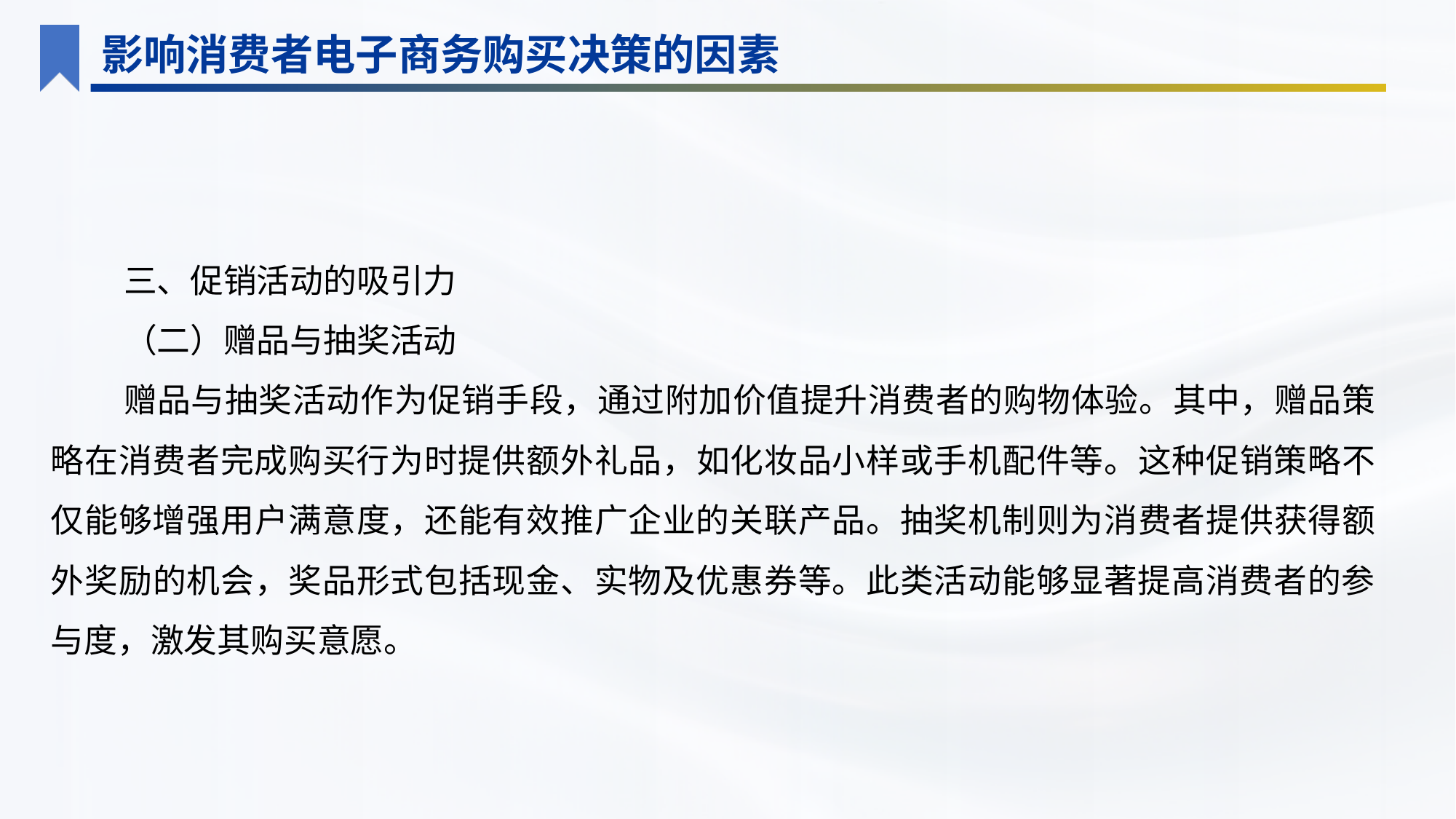

影响消费者电子商务购买决策的因素
三、促销活动的吸引力
（二）赠品与抽奖活动
赠品与抽奖活动作为促销手段，通过附加价值提升消费者的购物体验。其中，赠品策略在消费者完成购买行为时提供额外礼品，如化妆品小样或手机配件等。这种促销策略不仅能够增强用户满意度，还能有效推广企业的关联产品。抽奖机制则为消费者提供获得额外奖励的机会，奖品形式包括现金、实物及优惠券等。此类活动能够显著提高消费者的参与度，激发其购买意愿。